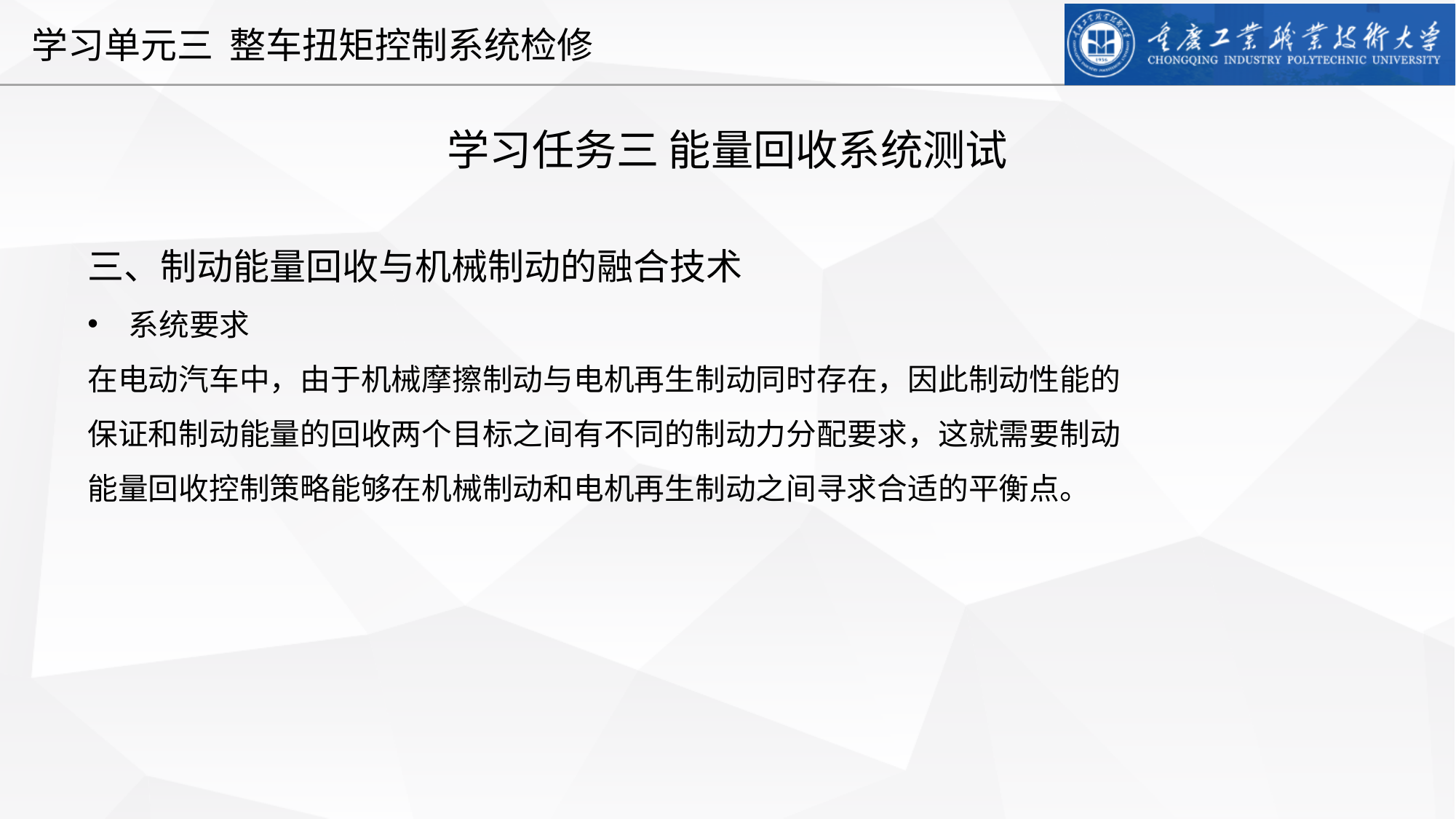

学习任务三 能量回收系统测试
三、制动能量回收与机械制动的融合技术
系统要求
在电动汽车中，由于机械摩擦制动与电机再生制动同时存在，因此制动性能的保证和制动能量的回收两个目标之间有不同的制动力分配要求，这就需要制动能量回收控制策略能够在机械制动和电机再生制动之间寻求合适的平衡点。